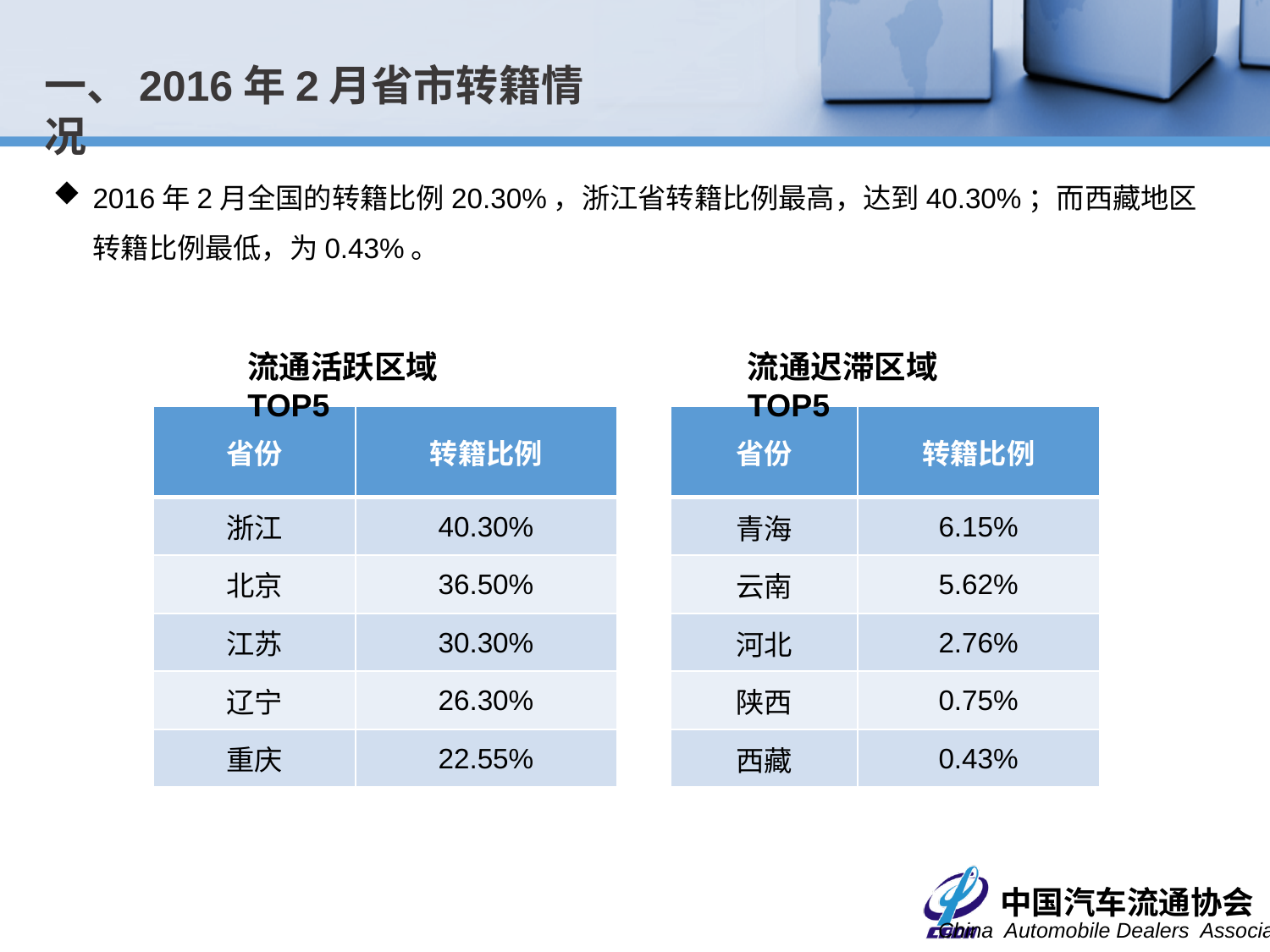

一、2016年2月省市转籍情况
2016年2月全国的转籍比例20.30%，浙江省转籍比例最高，达到40.30%；而西藏地区转籍比例最低，为0.43%。
流通活跃区域TOP5
流通迟滞区域TOP5
| 省份 | 转籍比例 |
| --- | --- |
| 浙江 | 40.30% |
| 北京 | 36.50% |
| 江苏 | 30.30% |
| 辽宁 | 26.30% |
| 重庆 | 22.55% |
| 省份 | 转籍比例 |
| --- | --- |
| 青海 | 6.15% |
| 云南 | 5.62% |
| 河北 | 2.76% |
| 陕西 | 0.75% |
| 西藏 | 0.43% |